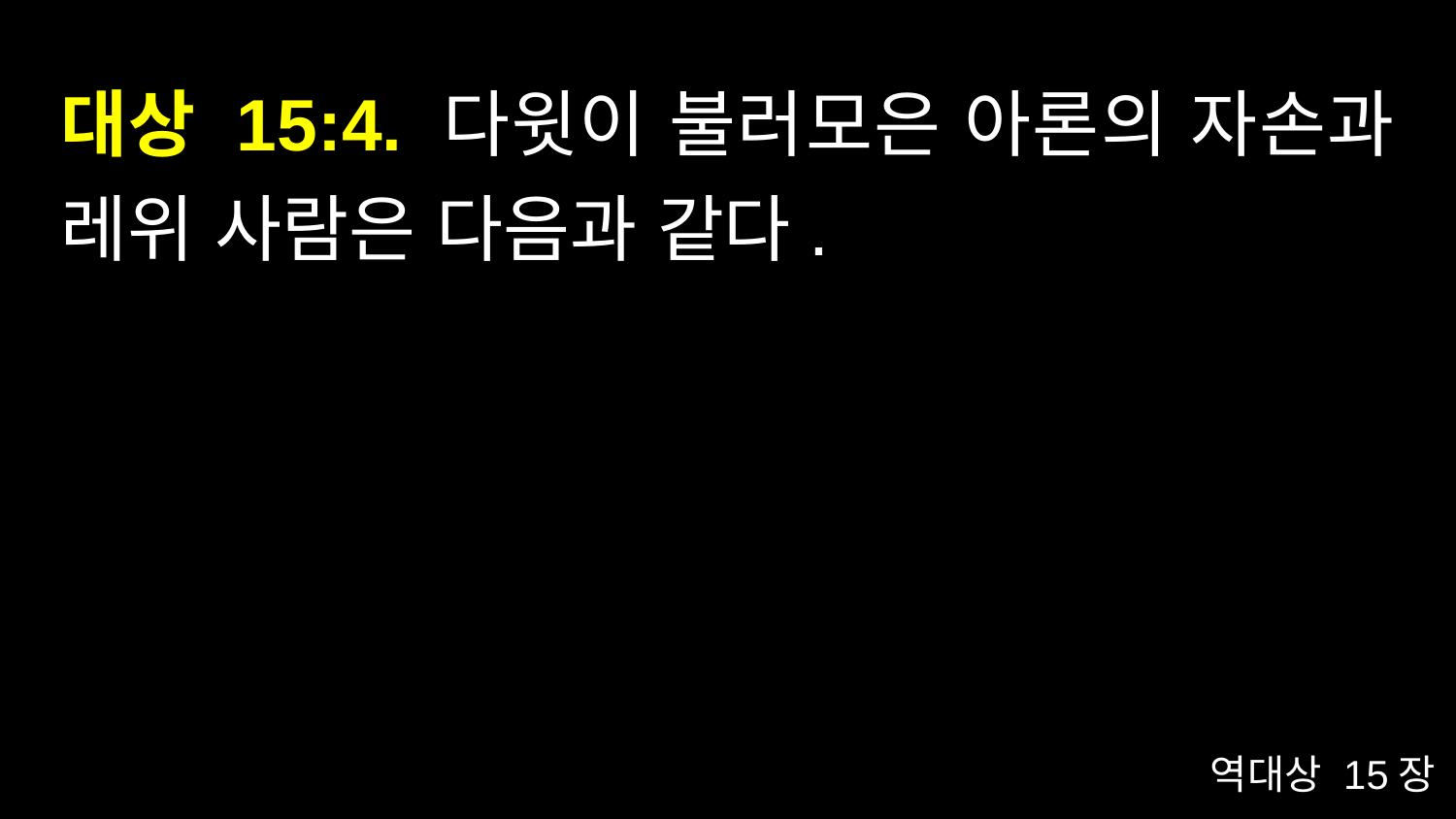

# 대상 15:4. 다윗이 불러모은 아론의 자손과 레위 사람은 다음과 같다.
역대상 15장